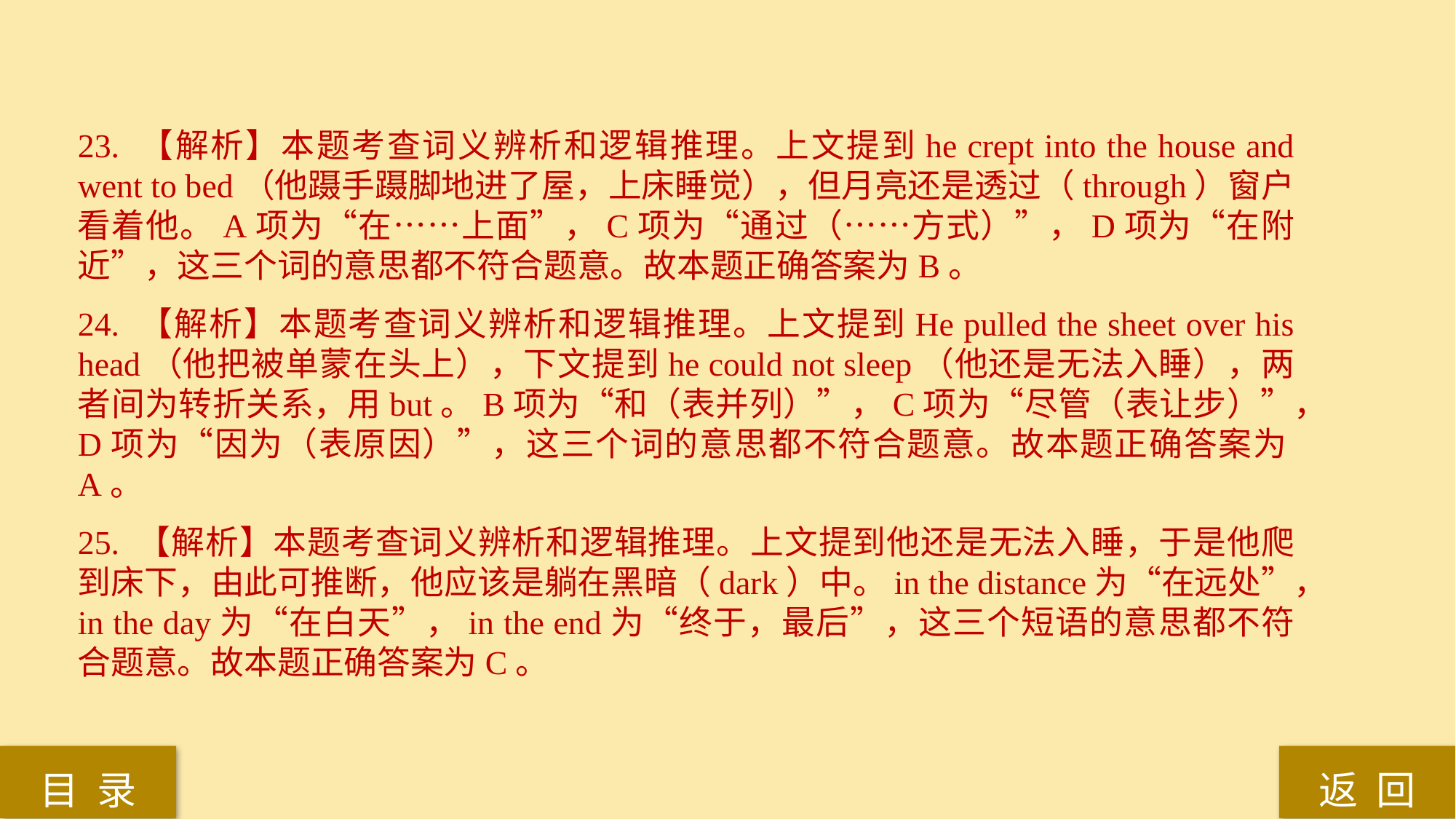

23. 【解析】本题考查词义辨析和逻辑推理。上文提到he crept into the house and went to bed（他蹑手蹑脚地进了屋，上床睡觉），但月亮还是透过（through）窗户看着他。A项为“在……上面”，C项为“通过（……方式）”，D项为“在附近”，这三个词的意思都不符合题意。故本题正确答案为B。
24. 【解析】本题考查词义辨析和逻辑推理。上文提到He pulled the sheet over his head（他把被单蒙在头上），下文提到he could not sleep（他还是无法入睡），两者间为转折关系，用but。B项为“和（表并列）”，C项为“尽管（表让步）”，D项为“因为（表原因）”，这三个词的意思都不符合题意。故本题正确答案为A。
25. 【解析】本题考查词义辨析和逻辑推理。上文提到他还是无法入睡，于是他爬到床下，由此可推断，他应该是躺在黑暗（dark）中。in the distance为“在远处”，in the day为“在白天”，in the end为“终于，最后”，这三个短语的意思都不符合题意。故本题正确答案为C。
返  回